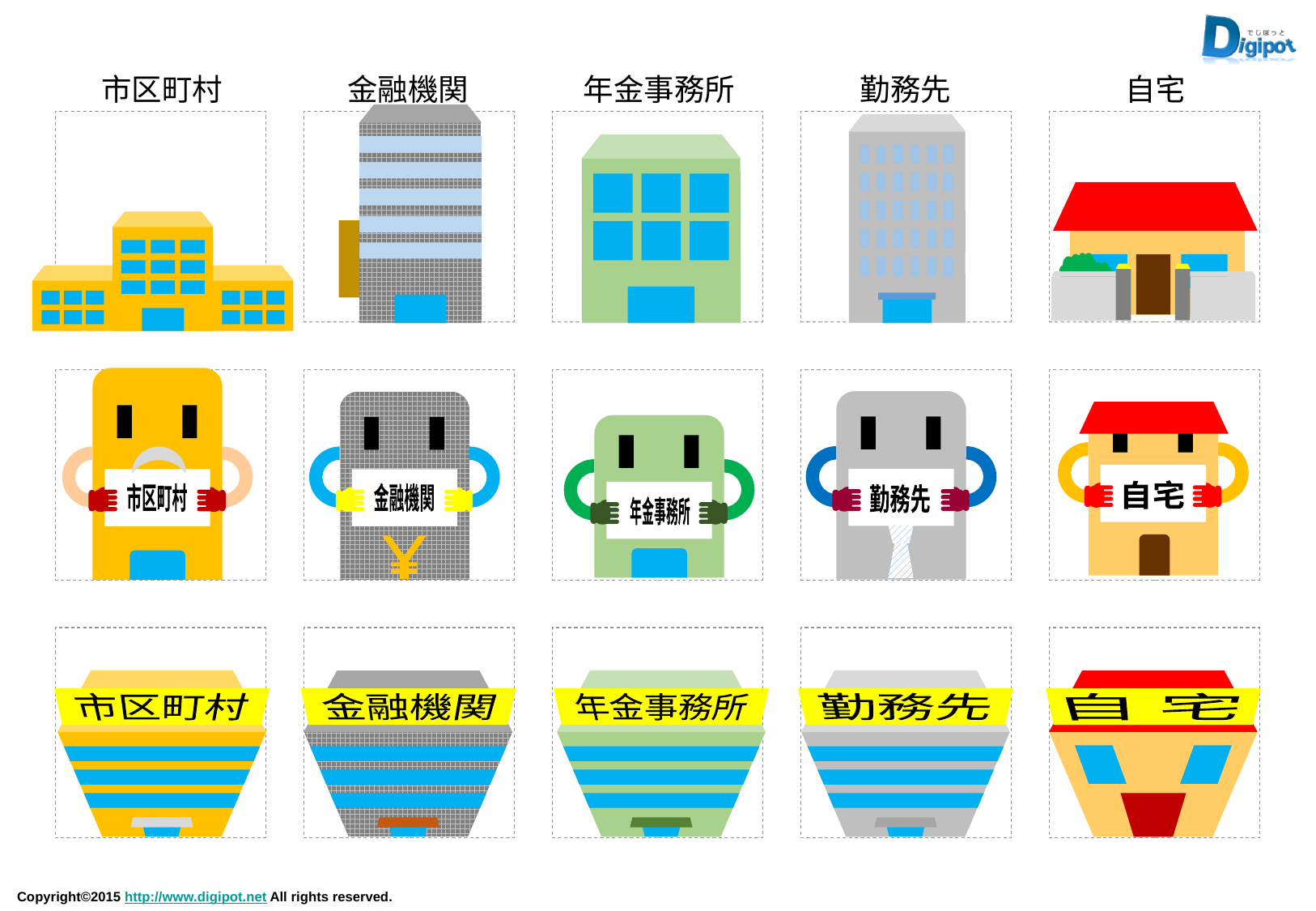

市区町村
金融機関
年金事務所
勤務先
自宅

市区町村

勤務先

金融機関

自宅

年金事務所

市区町村

金融機関

年金事務所

勤務先

 自 宅